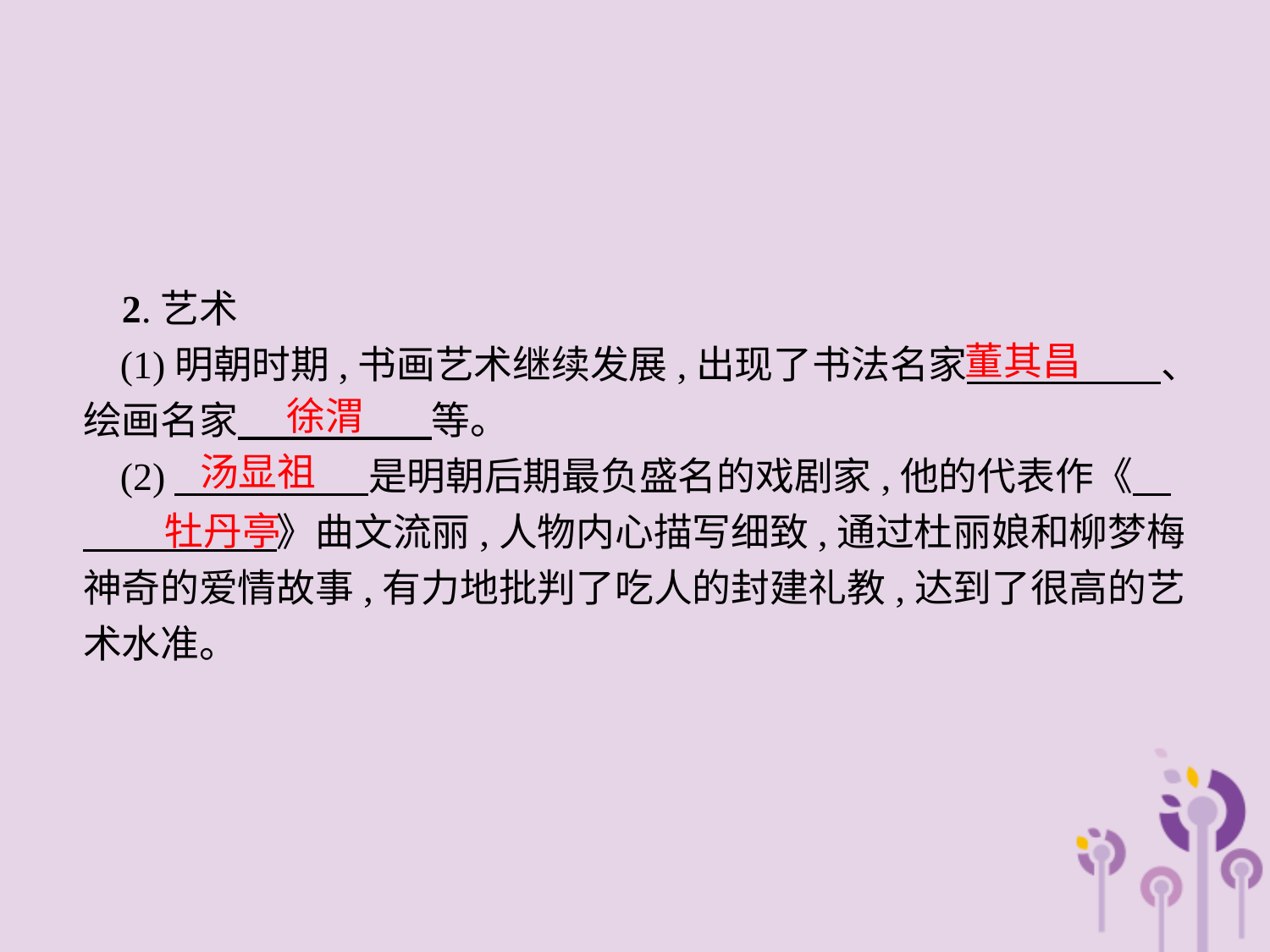

2.艺术
(1)明朝时期,书画艺术继续发展,出现了书法名家　　　　　、绘画名家　　　　　等。
(2)　　　　　是明朝后期最负盛名的戏剧家,他的代表作《　　　　　　》曲文流丽,人物内心描写细致,通过杜丽娘和柳梦梅神奇的爱情故事,有力地批判了吃人的封建礼教,达到了很高的艺术水准。
董其昌
徐渭
汤显祖
牡丹亭